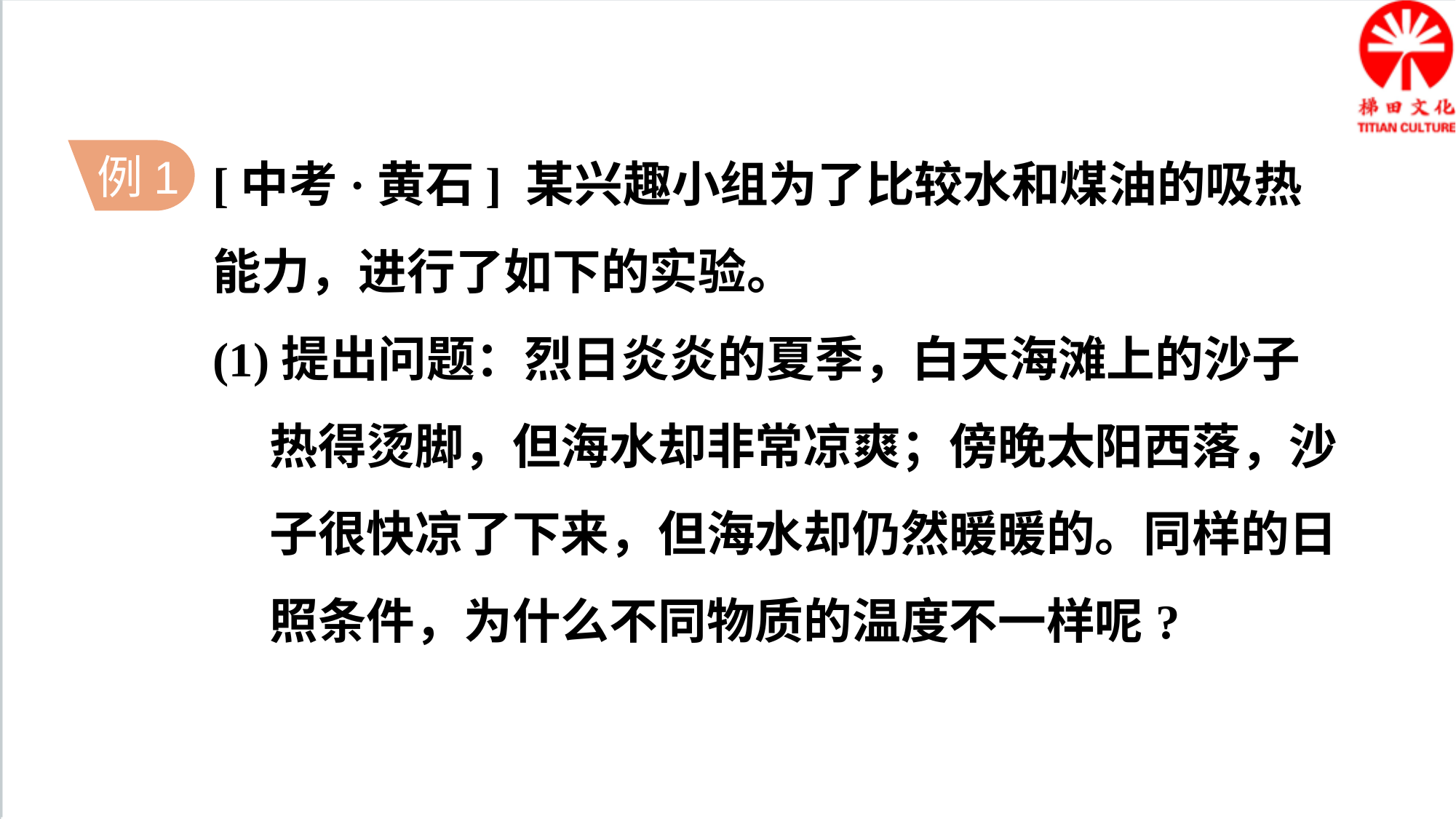

[中考·黄石] 某兴趣小组为了比较水和煤油的吸热能力，进行了如下的实验。
(1)提出问题：烈日炎炎的夏季，白天海滩上的沙子热得烫脚，但海水却非常凉爽；傍晚太阳西落，沙子很快凉了下来，但海水却仍然暖暖的。同样的日照条件，为什么不同物质的温度不一样呢?
例1